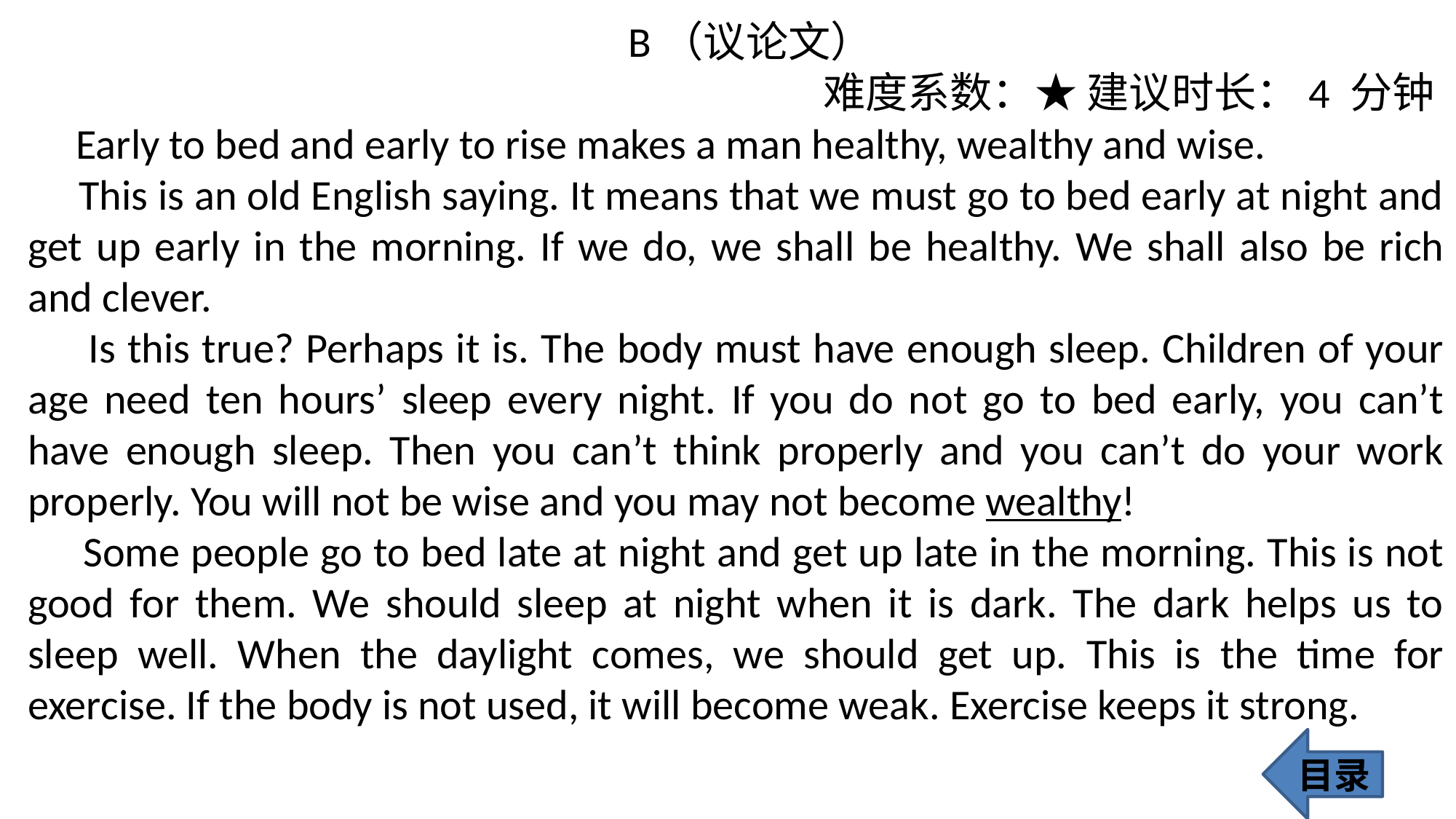

B（议论文）
                                                                                   难度系数：★ 建议时长：4 分钟
     Early to bed and early to rise makes a man healthy, wealthy and wise.
     This is an old English saying. It means that we must go to bed early at night and get up early in the morning. If we do, we shall be healthy. We shall also be rich and clever.
     Is this true? Perhaps it is. The body must have enough sleep. Children of your age need ten hours’ sleep every night. If you do not go to bed early, you can’t have enough sleep. Then you can’t think properly and you can’t do your work properly. You will not be wise and you may not become wealthy!
     Some people go to bed late at night and get up late in the morning. This is not good for them. We should sleep at night when it is dark. The dark helps us to sleep well. When the daylight comes, we should get up. This is the time for exercise. If the body is not used, it will become weak. Exercise keeps it strong.
目录
122